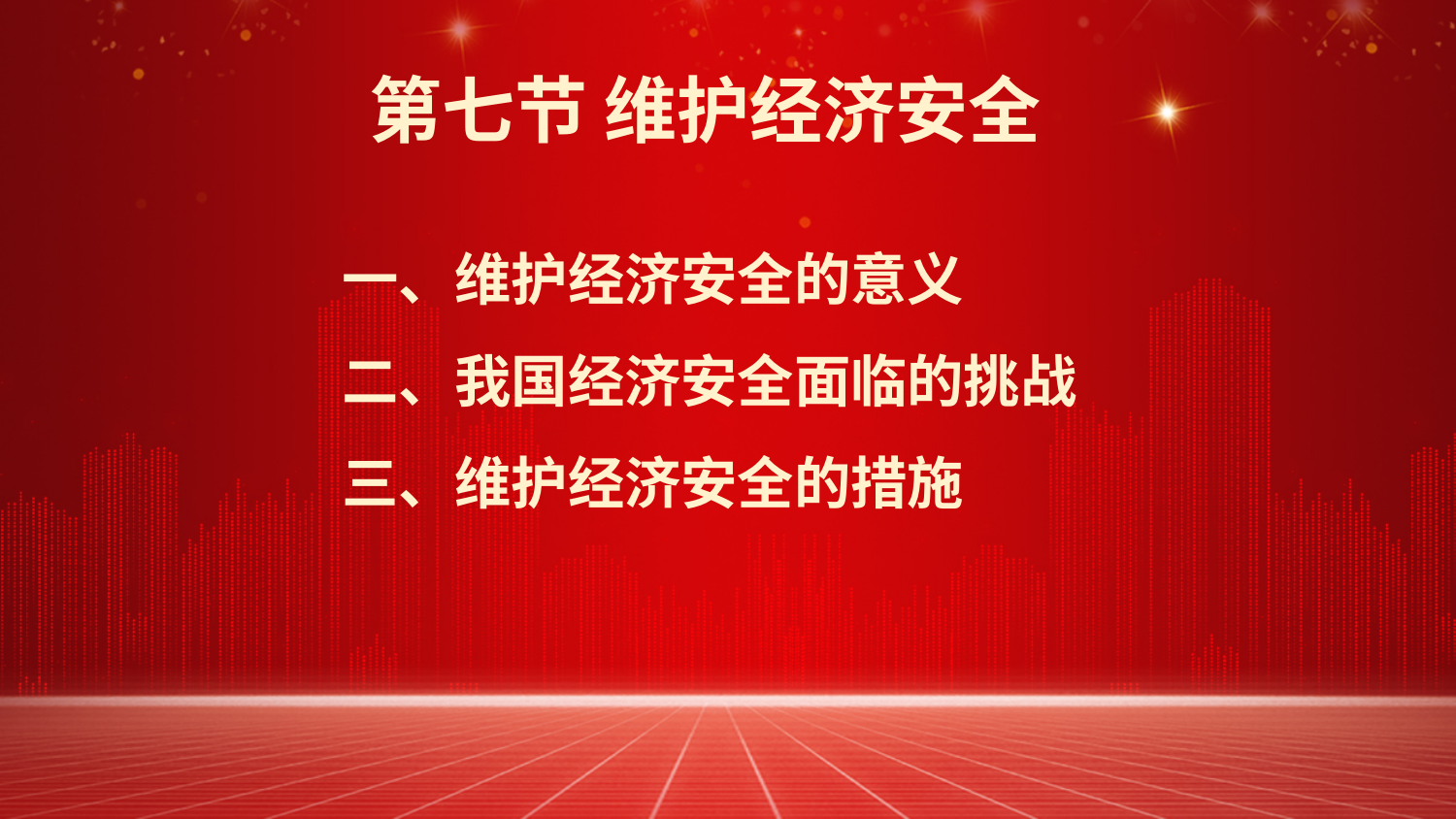

第七节 维护经济安全
一、维护经济安全的意义
二、我国经济安全面临的挑战三、维护经济安全的措施